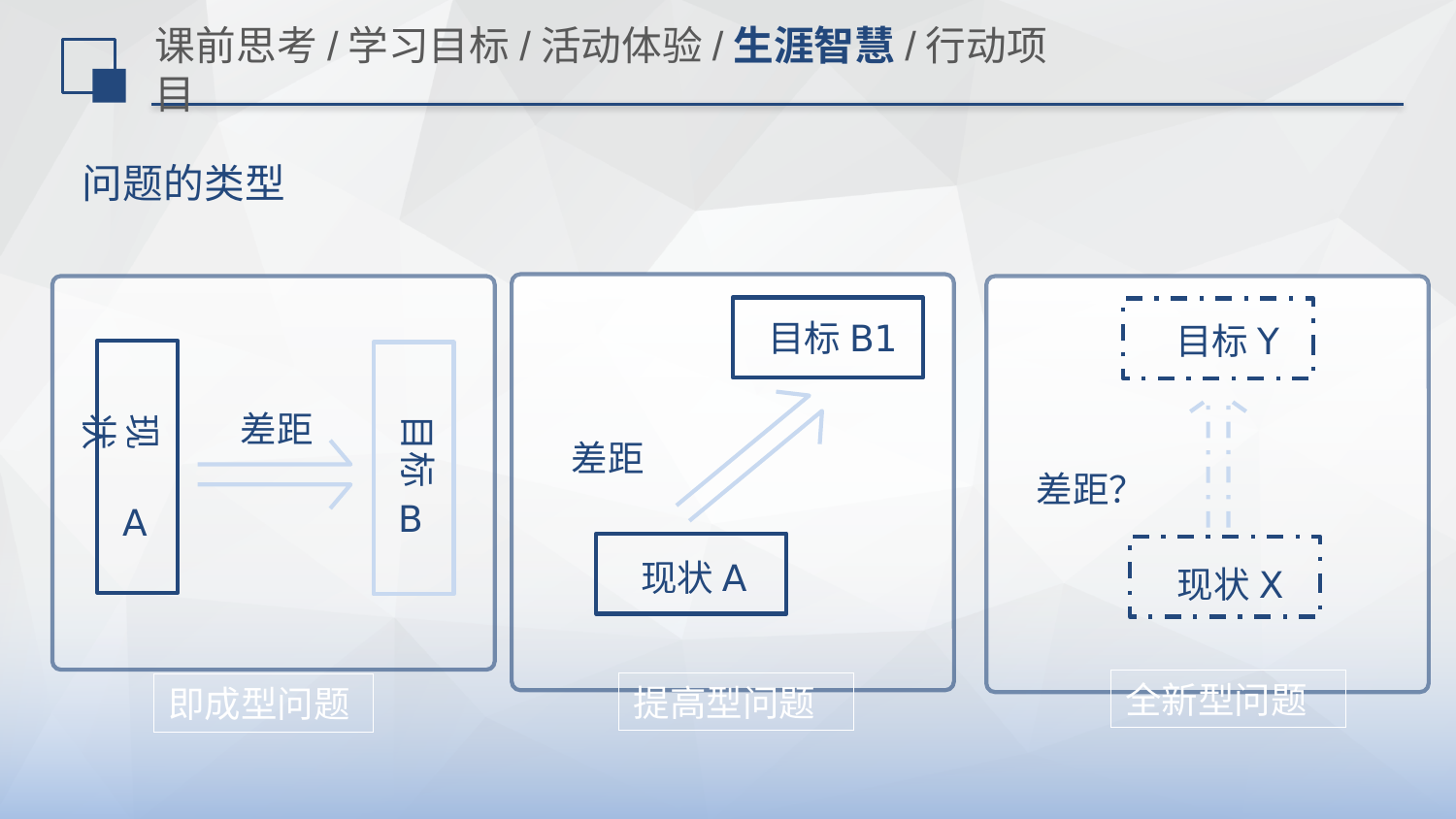

# 课前思考/学习目标/活动体验/生涯智慧/行动项目
问题的类型

目标B1

差距

现状A
提高型问题

目标Y

差距？

现状X
全新型问题

现状
差距
目标

B
A
即成型问题